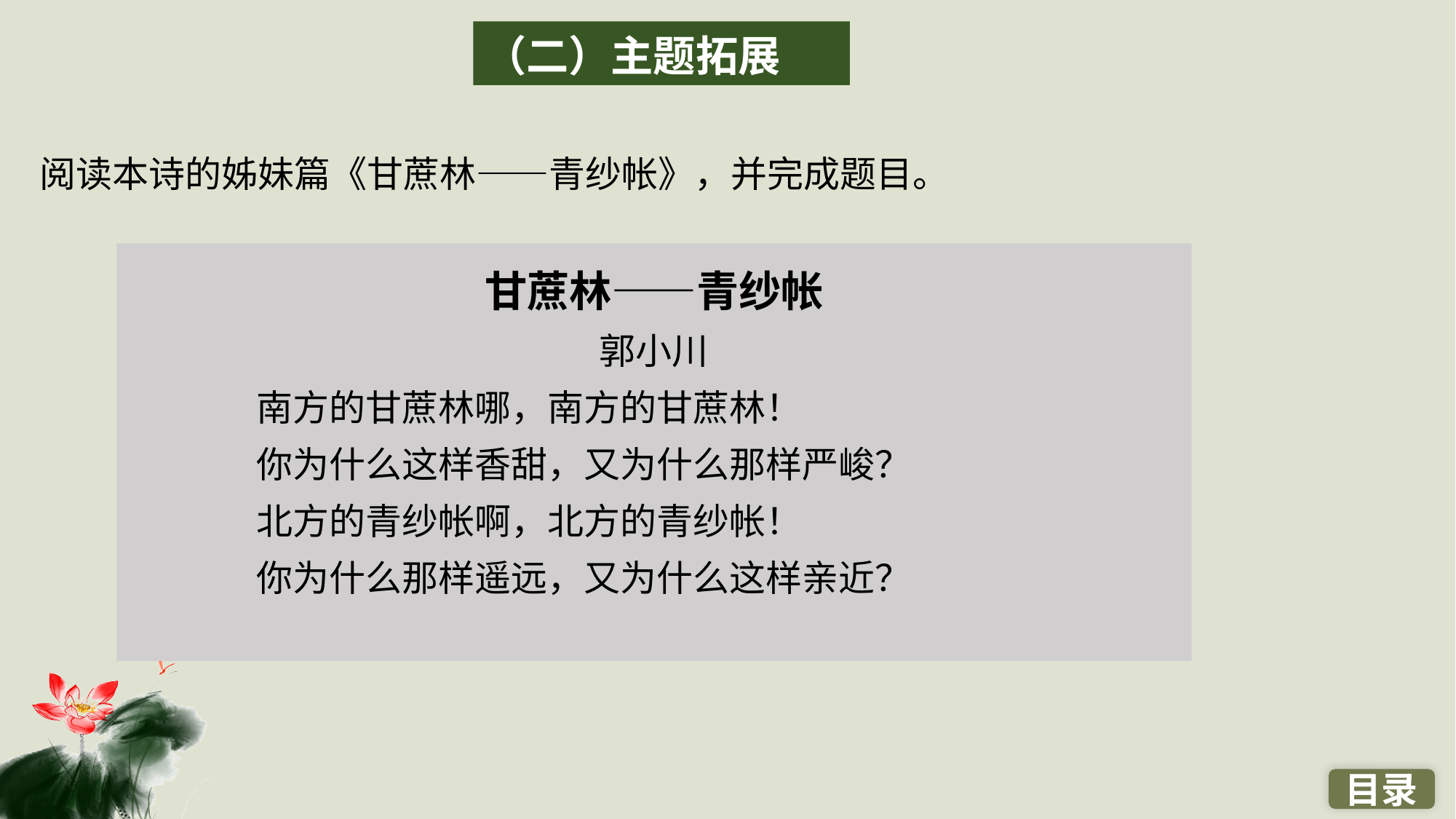

（二）主题拓展
阅读本诗的姊妹篇《甘蔗林——青纱帐》，并完成题目。
甘蔗林——青纱帐
郭小川
南方的甘蔗林哪，南方的甘蔗林！
你为什么这样香甜，又为什么那样严峻？
北方的青纱帐啊，北方的青纱帐！
你为什么那样遥远，又为什么这样亲近？